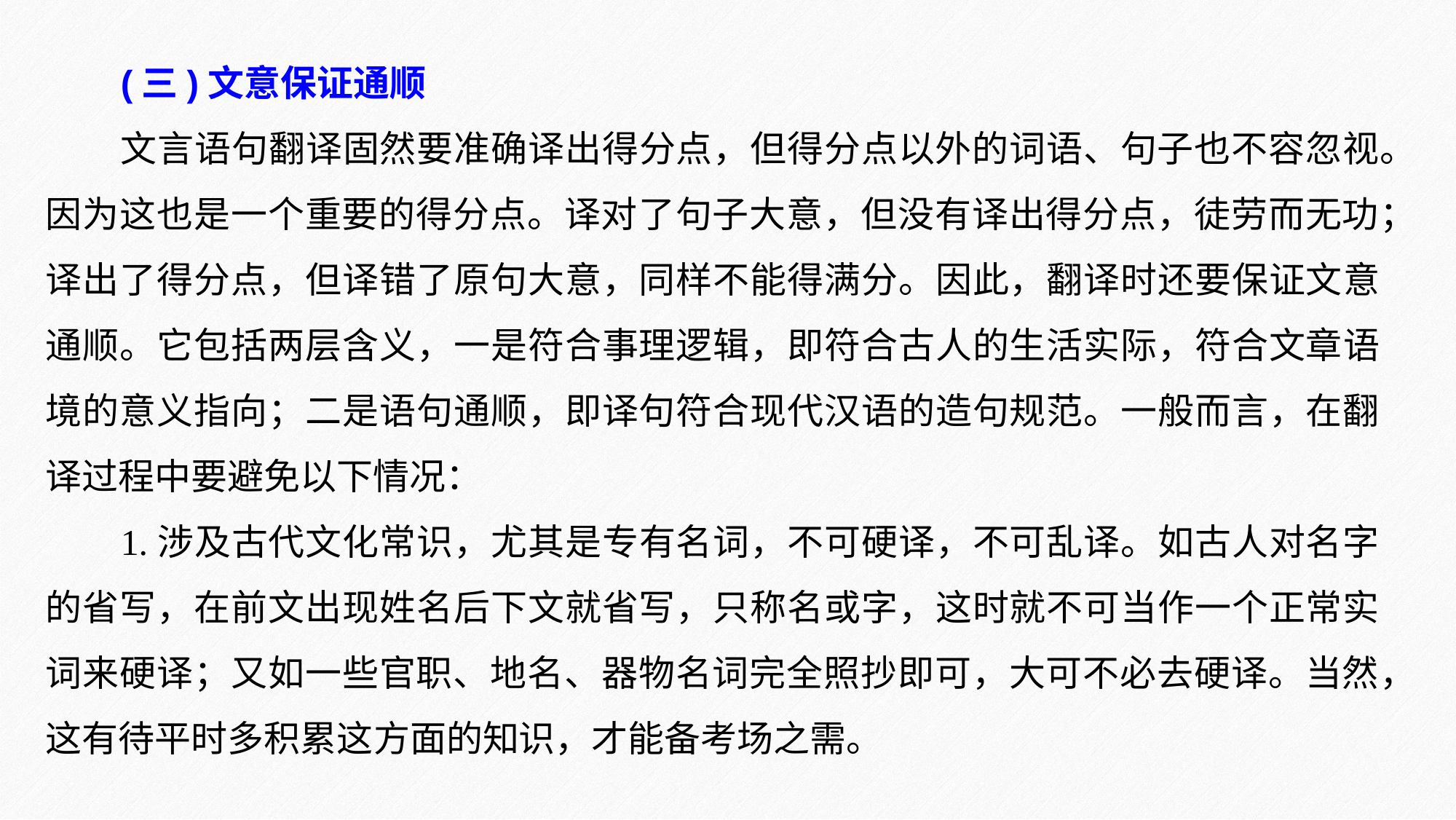

(三)文意保证通顺
文言语句翻译固然要准确译出得分点，但得分点以外的词语、句子也不容忽视。因为这也是一个重要的得分点。译对了句子大意，但没有译出得分点，徒劳而无功；译出了得分点，但译错了原句大意，同样不能得满分。因此，翻译时还要保证文意通顺。它包括两层含义，一是符合事理逻辑，即符合古人的生活实际，符合文章语境的意义指向；二是语句通顺，即译句符合现代汉语的造句规范。一般而言，在翻译过程中要避免以下情况：
1.涉及古代文化常识，尤其是专有名词，不可硬译，不可乱译。如古人对名字的省写，在前文出现姓名后下文就省写，只称名或字，这时就不可当作一个正常实词来硬译；又如一些官职、地名、器物名词完全照抄即可，大可不必去硬译。当然，这有待平时多积累这方面的知识，才能备考场之需。